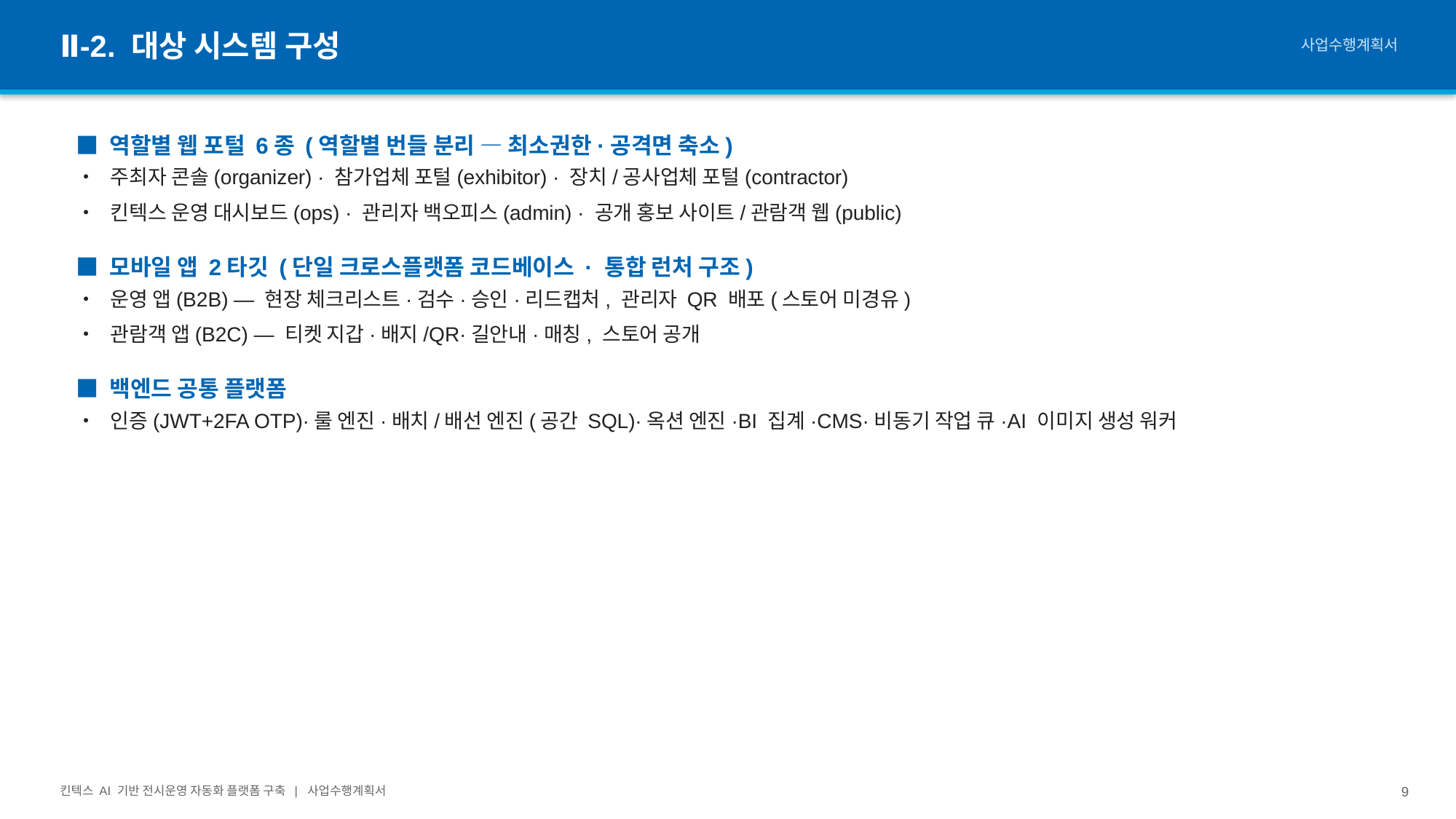

Ⅱ-2. 대상 시스템 구성
사업수행계획서

■ 역할별 웹 포털 6종 (역할별 번들 분리 — 최소권한·공격면 축소)
•  주최자 콘솔(organizer) · 참가업체 포털(exhibitor) · 장치/공사업체 포털(contractor)
•  킨텍스 운영 대시보드(ops) · 관리자 백오피스(admin) · 공개 홍보 사이트/관람객 웹(public)
■ 모바일 앱 2타깃 (단일 크로스플랫폼 코드베이스 · 통합 런처 구조)
•  운영 앱(B2B) — 현장 체크리스트·검수·승인·리드캡처, 관리자 QR 배포(스토어 미경유)
•  관람객 앱(B2C) — 티켓 지갑·배지/QR·길안내·매칭, 스토어 공개
■ 백엔드 공통 플랫폼
•  인증(JWT+2FA OTP)·룰 엔진·배치/배선 엔진(공간 SQL)·옥션 엔진·BI 집계·CMS·비동기 작업 큐·AI 이미지 생성 워커
킨텍스 AI 기반 전시운영 자동화 플랫폼 구축  |  사업수행계획서
9